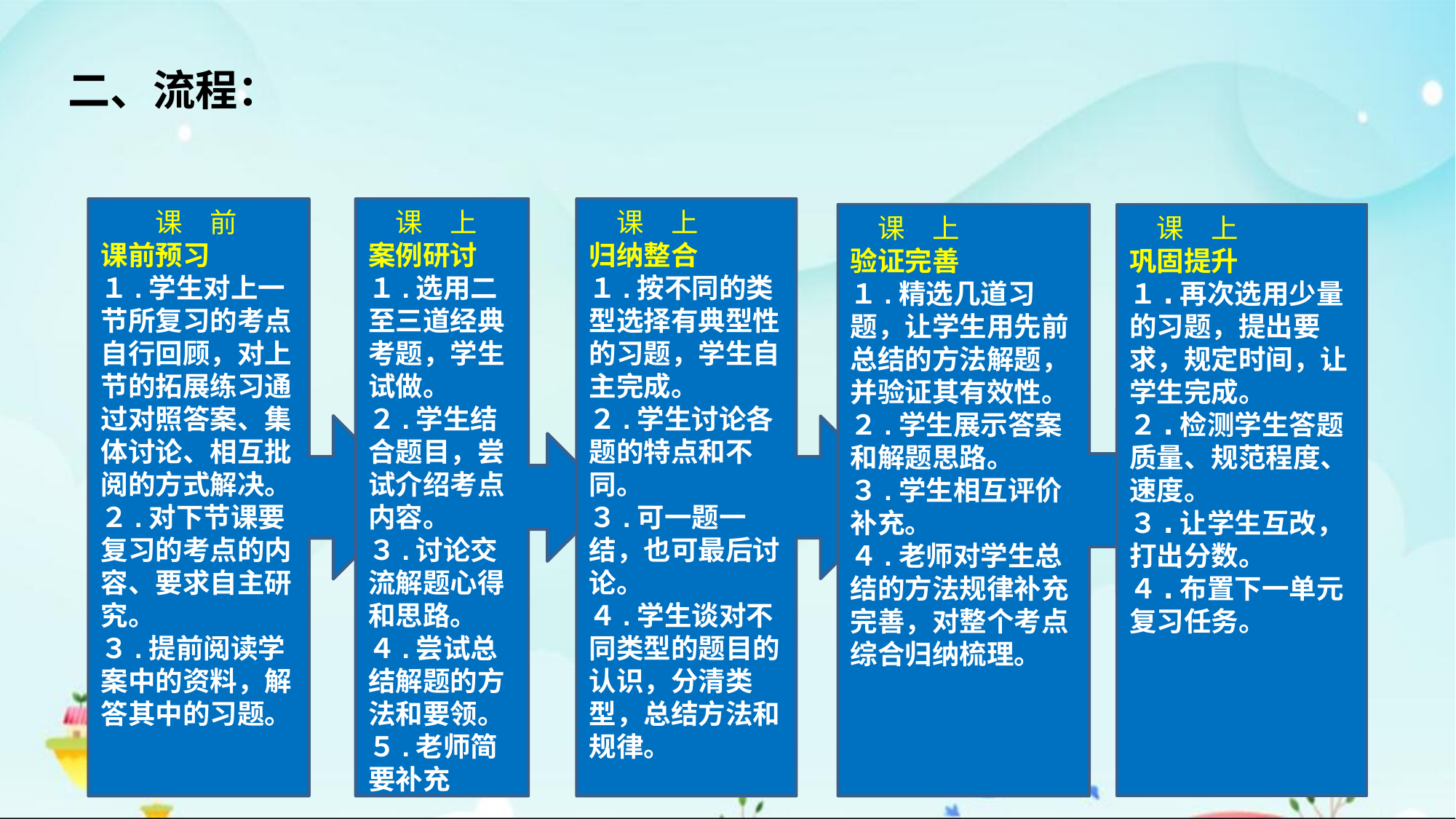

二、流程：
　　课　前
课前预习
１.学生对上一节所复习的考点自行回顾，对上节的拓展练习通过对照答案、集体讨论、相互批阅的方式解决。
２.对下节课要复习的考点的内容、要求自主研究。
３.提前阅读学案中的资料，解答其中的习题。

　课　上
案例研讨
１.选用二至三道经典考题，学生试做。
２.学生结合题目，尝试介绍考点内容。
３.讨论交流解题心得和思路。
４.尝试总结解题的方法和要领。
５.老师简要补充
　课　上
归纳整合
１.按不同的类型选择有典型性的习题，学生自主完成。
２.学生讨论各题的特点和不同。
３.可一题一结，也可最后讨论。
４.学生谈对不同类型的题目的认识，分清类型，总结方法和规律。
　课　上
验证完善
１.精选几道习题，让学生用先前总结的方法解题，并验证其有效性。
２.学生展示答案和解题思路。
３.学生相互评价补充。
４.老师对学生总结的方法规律补充完善，对整个考点综合归纳梳理。
　课　上
巩固提升
１.再次选用少量的习题，提出要求，规定时间，让学生完成。
２.检测学生答题质量、规范程度、速度。
３.让学生互改，打出分数。
４.布置下一单元复习任务。